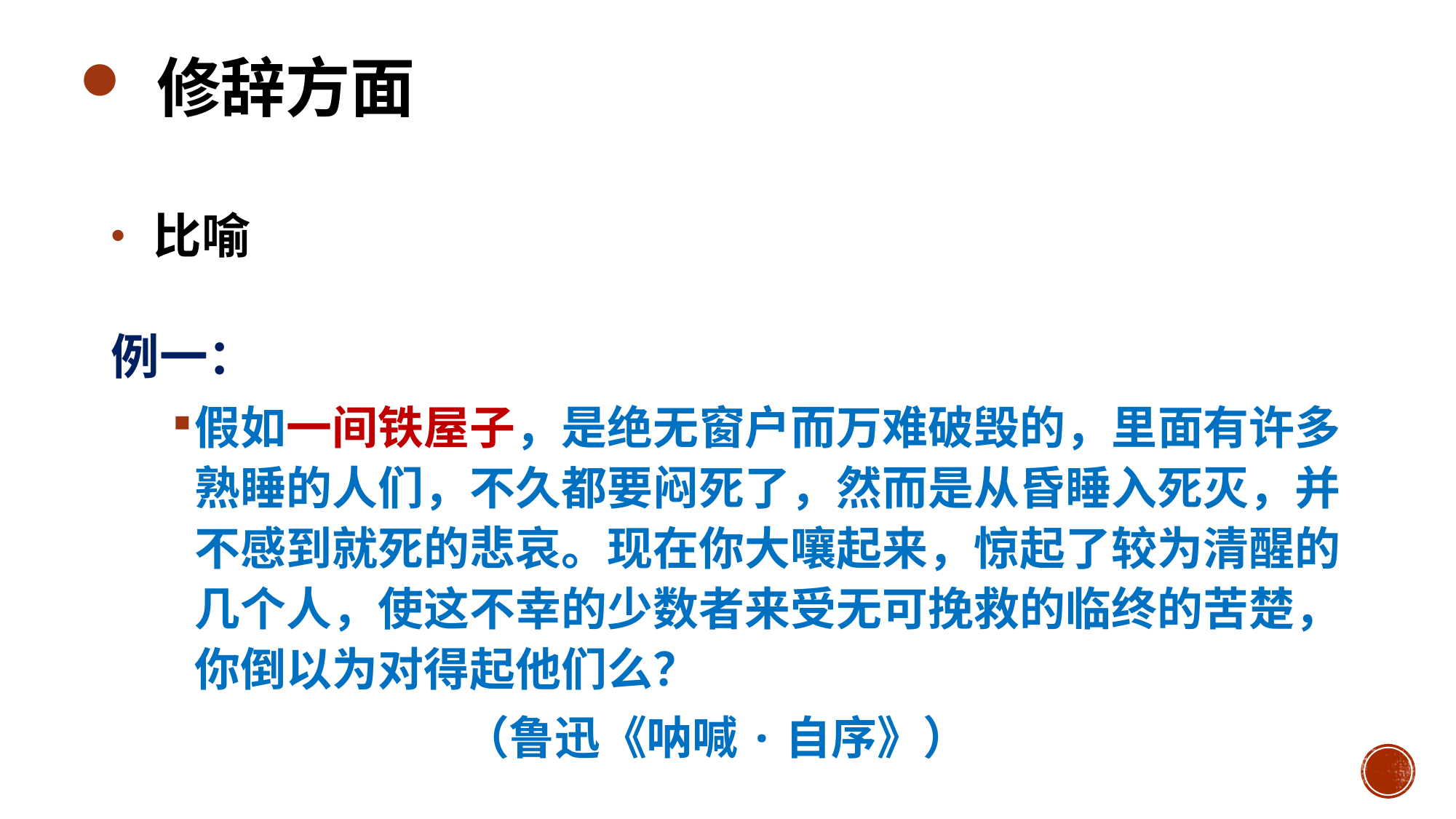

修辞方面

 比喻

例一：
假如一间铁屋子，是绝无窗户而万难破毁的，里面有许多熟睡的人们，不久都要闷死了，然而是从昏睡入死灭，并不感到就死的悲哀。现在你大嚷起来，惊起了较为清醒的几个人，使这不幸的少数者来受无可挽救的临终的苦楚，你倒以为对得起他们么？
                           （鲁迅《呐喊·自序》）